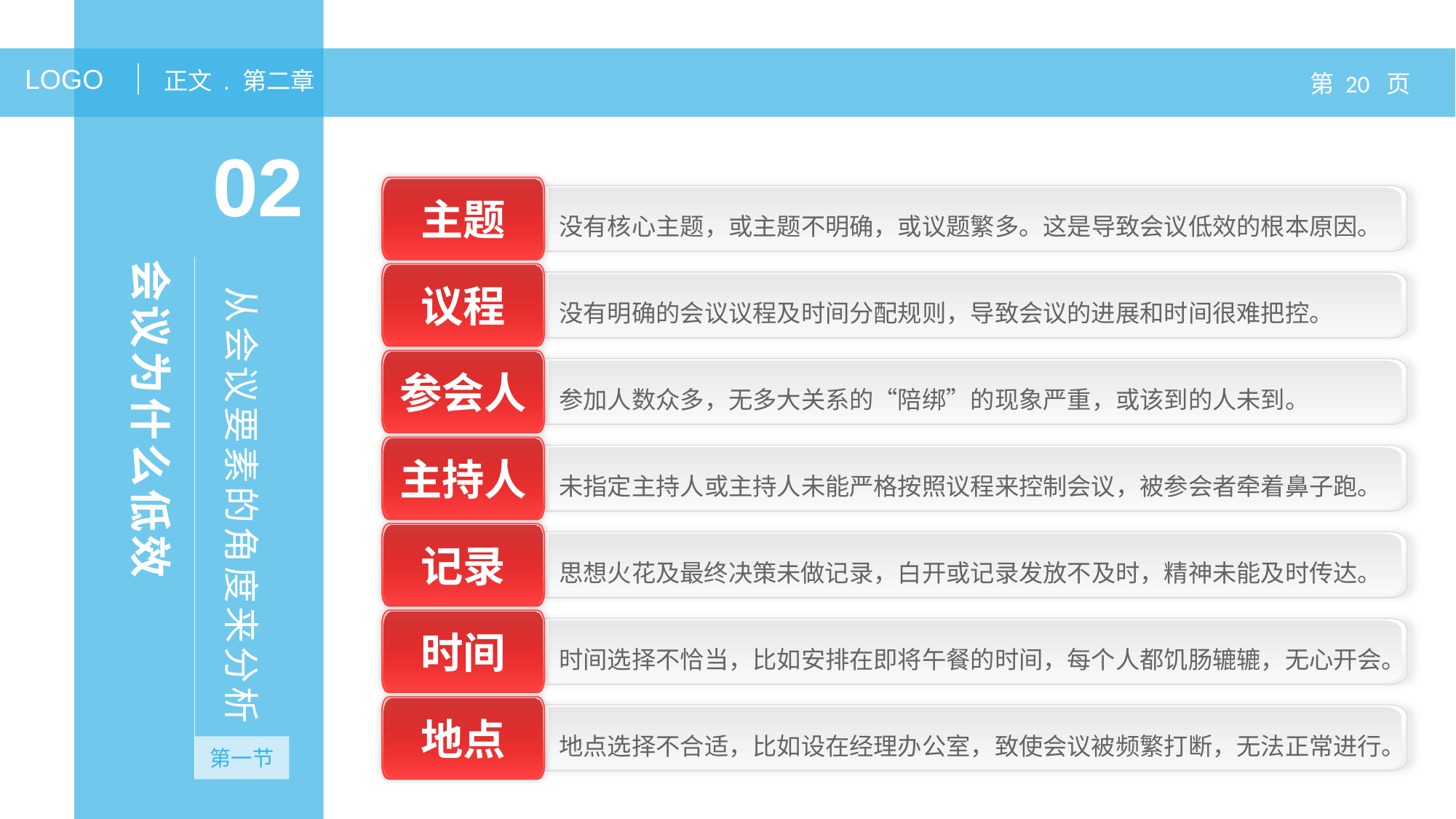

主题

没有核心主题，或主题不明确，或议题繁多。这是导致会议低效的根本原因。

议程

没有明确的会议议程及时间分配规则，导致会议的进展和时间很难把控。

参会人

参加人数众多，无多大关系的“陪绑”的现象严重，或该到的人未到。

主持人

未指定主持人或主持人未能严格按照议程来控制会议，被参会者牵着鼻子跑。

记录

思想火花及最终决策未做记录，白开或记录发放不及时，精神未能及时传达。

时间

时间选择不恰当，比如安排在即将午餐的时间，每个人都饥肠辘辘，无心开会。

地点

地点选择不合适，比如设在经理办公室，致使会议被频繁打断，无法正常进行。